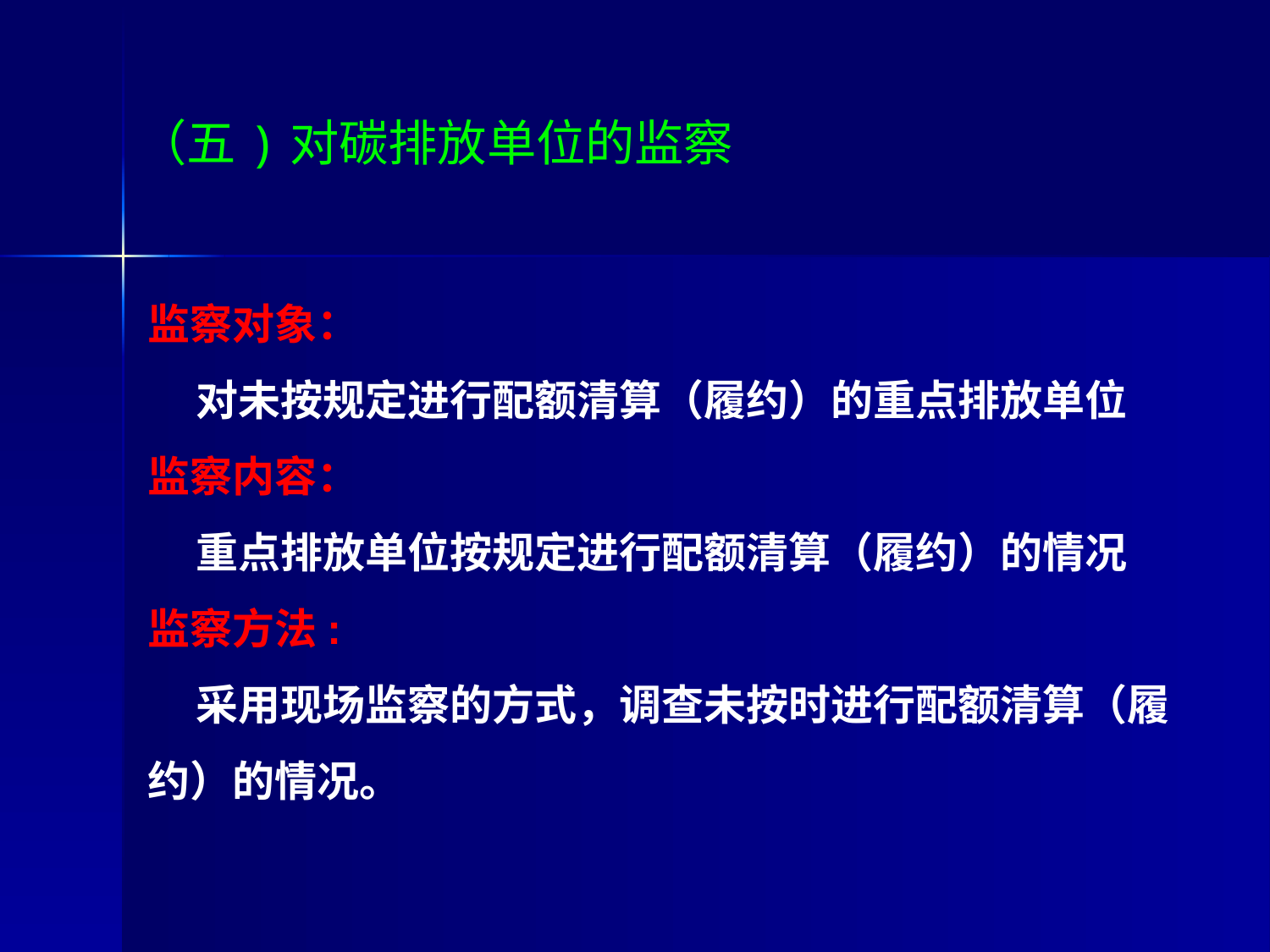

# （五)对碳排放单位的监察
监察对象：
    对未按规定进行配额清算（履约）的重点排放单位
监察内容：
    重点排放单位按规定进行配额清算（履约）的情况
监察方法:
    采用现场监察的方式，调查未按时进行配额清算（履约）的情况。